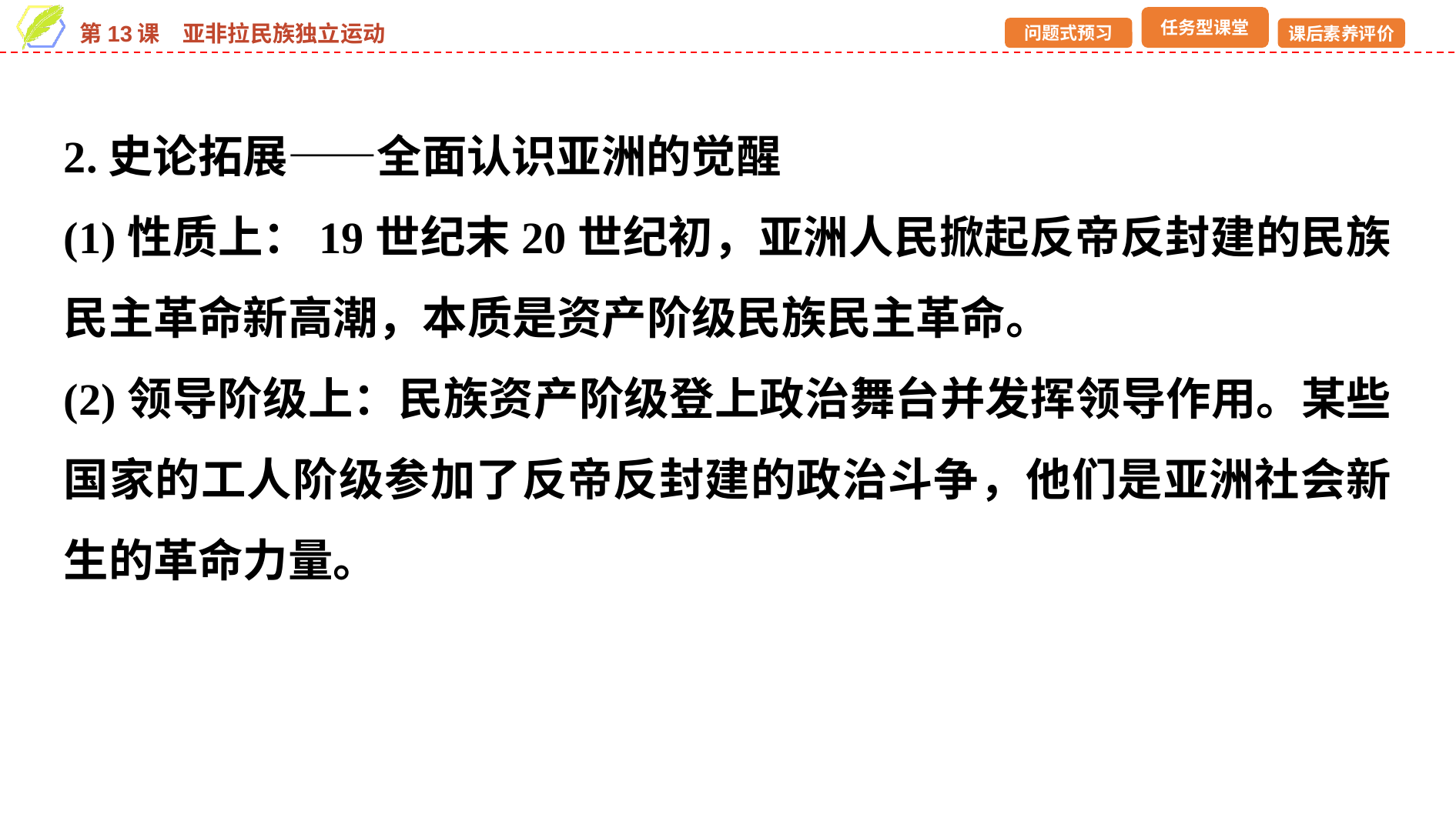

2.史论拓展——全面认识亚洲的觉醒
(1)性质上：19世纪末20世纪初，亚洲人民掀起反帝反封建的民族民主革命新高潮，本质是资产阶级民族民主革命。
(2)领导阶级上：民族资产阶级登上政治舞台并发挥领导作用。某些国家的工人阶级参加了反帝反封建的政治斗争，他们是亚洲社会新生的革命力量。